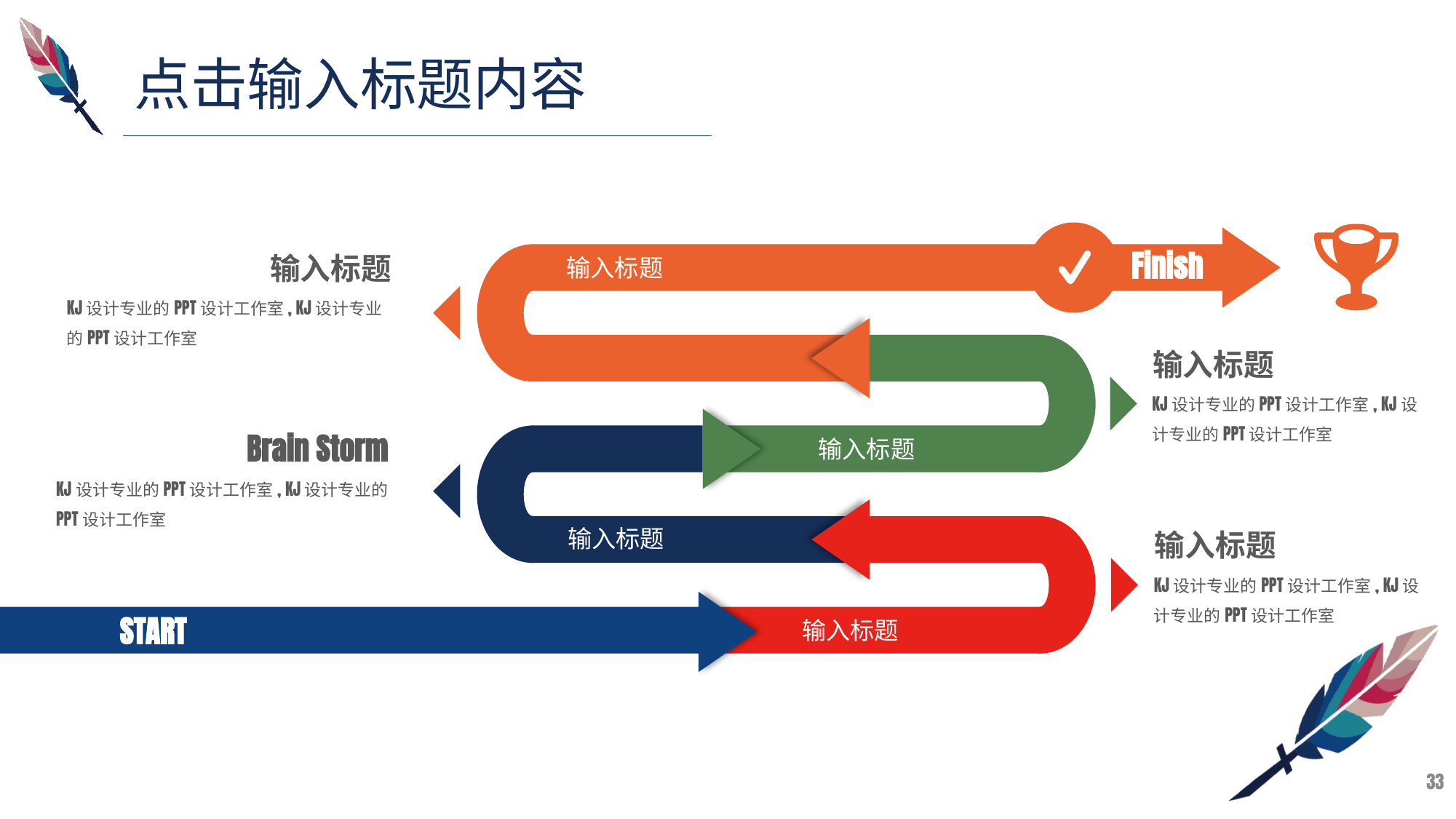

点击输入标题内容

Finish

输入标题

输入标题

输入标题

START
输入标题

输入标题
KJ设计专业的PPT设计工作室, KJ设计专业的PPT设计工作室
输入标题
KJ设计专业的PPT设计工作室, KJ设计专业的PPT设计工作室
Brain Storm
KJ设计专业的PPT设计工作室, KJ设计专业的PPT设计工作室
输入标题
KJ设计专业的PPT设计工作室, KJ设计专业的PPT设计工作室
33